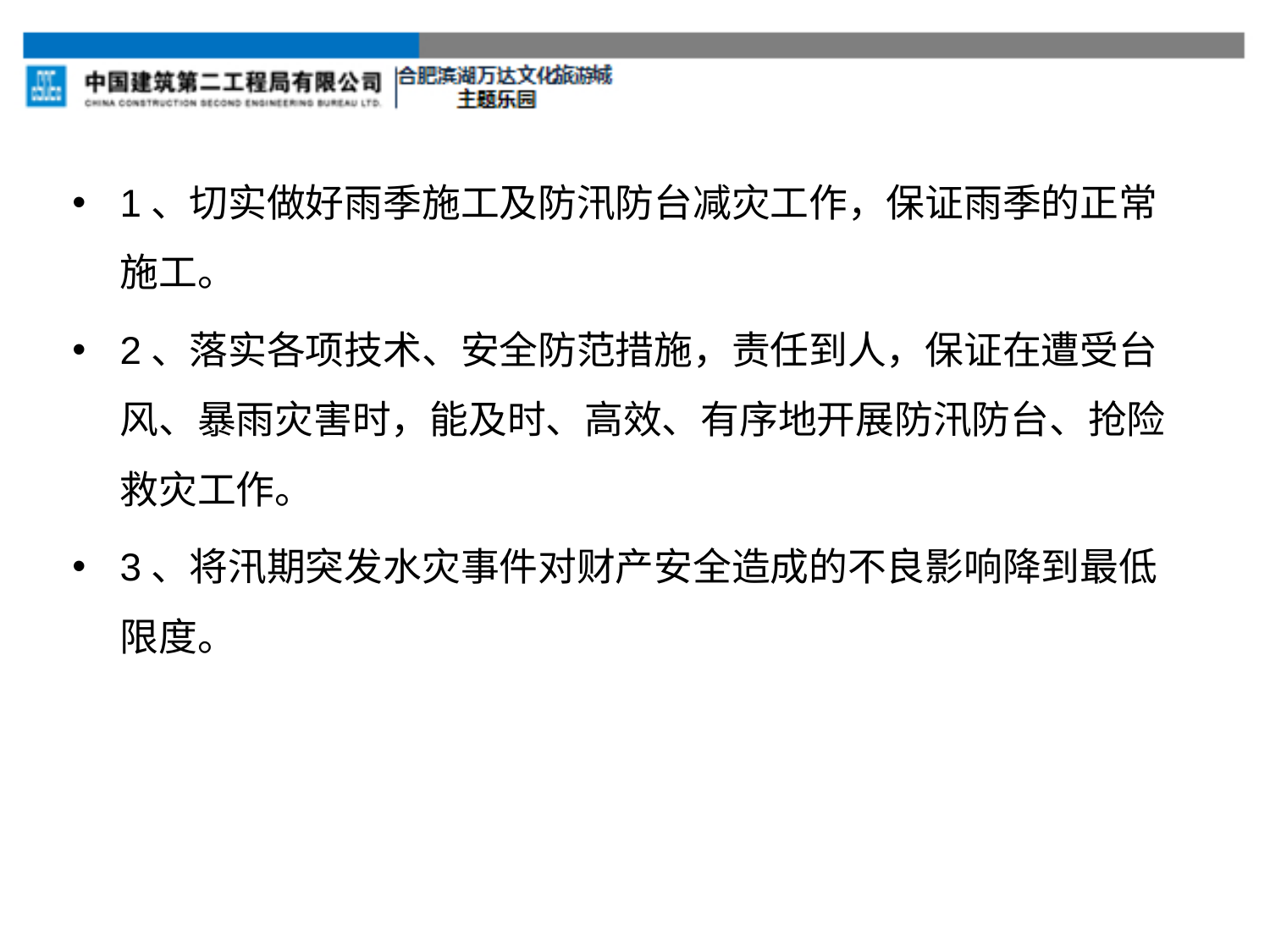

1、切实做好雨季施工及防汛防台减灾工作，保证雨季的正常施工。
2、落实各项技术、安全防范措施，责任到人，保证在遭受台风、暴雨灾害时，能及时、高效、有序地开展防汛防台、抢险救灾工作。
3、将汛期突发水灾事件对财产安全造成的不良影响降到最低限度。